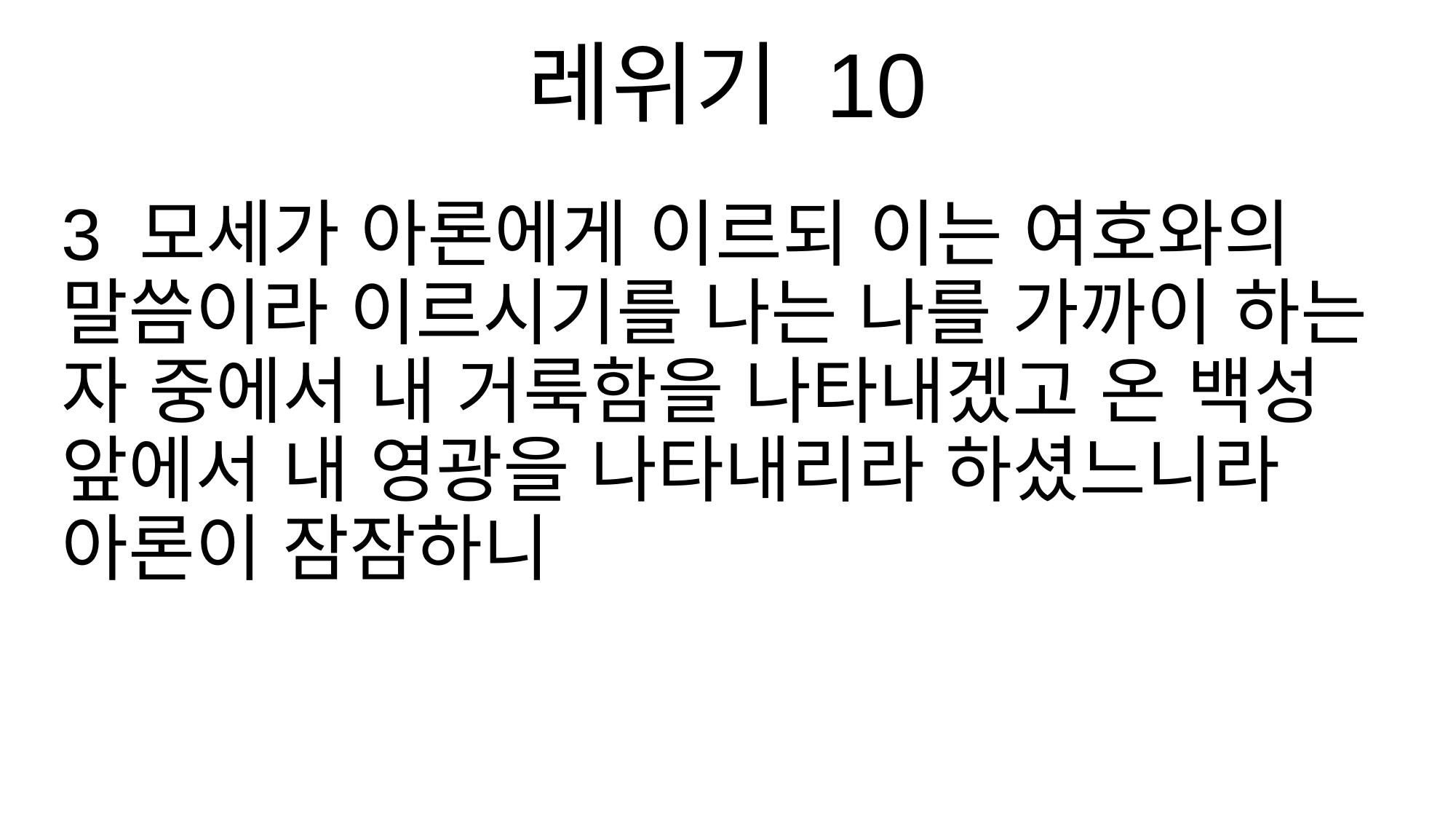

레위기 10
3 모세가 아론에게 이르되 이는 여호와의 말씀이라 이르시기를 나는 나를 가까이 하는 자 중에서 내 거룩함을 나타내겠고 온 백성 앞에서 내 영광을 나타내리라 하셨느니라 아론이 잠잠하니